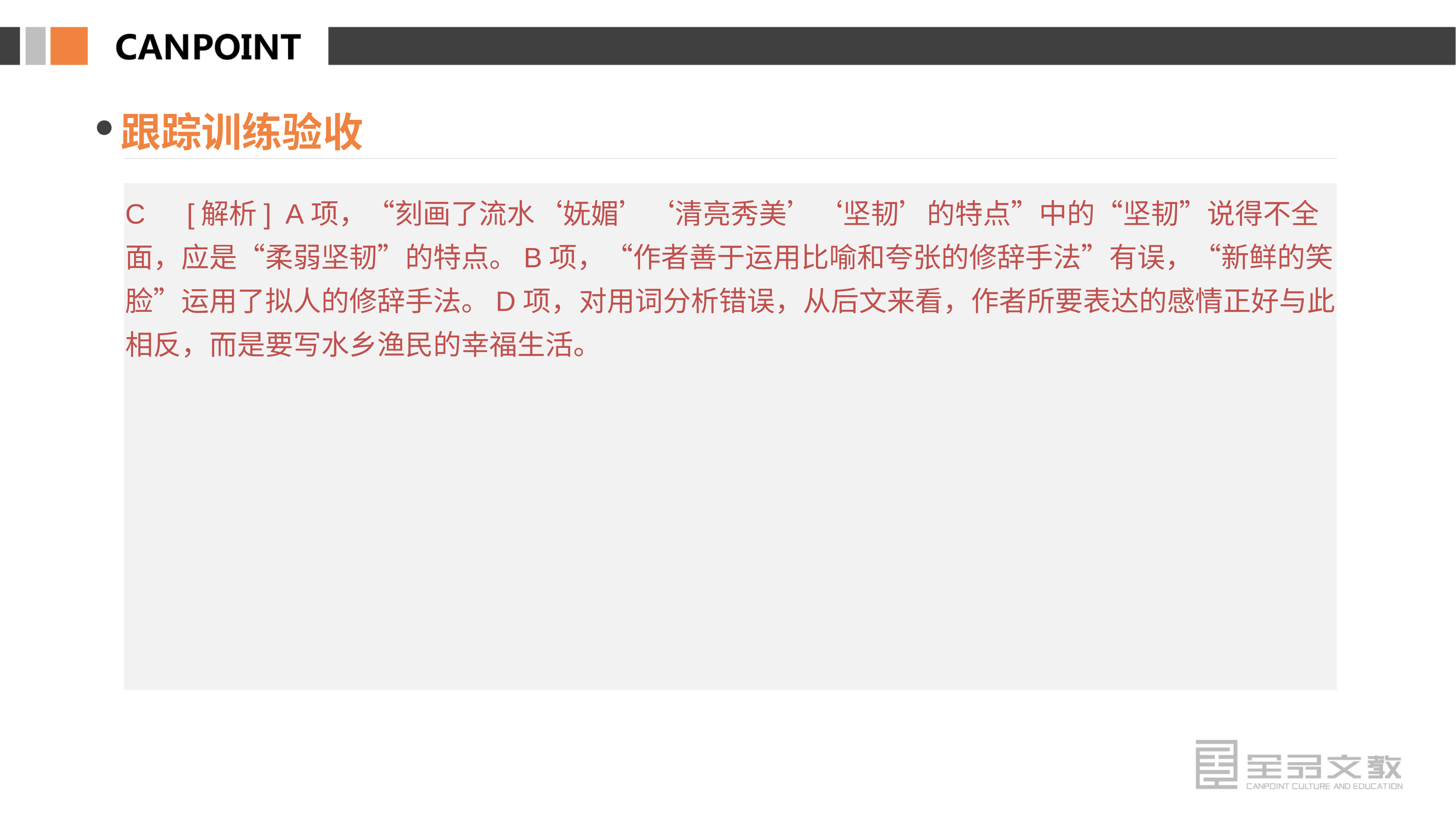

跟踪训练验收

C　[解析]  A项，“刻画了流水‘妩媚’‘清亮秀美’‘坚韧’的特点”中的“坚韧”说得不全面，应是“柔弱坚韧”的特点。B项，“作者善于运用比喻和夸张的修辞手法”有误，“新鲜的笑脸”运用了拟人的修辞手法。D项，对用词分析错误，从后文来看，作者所要表达的感情正好与此相反，而是要写水乡渔民的幸福生活。